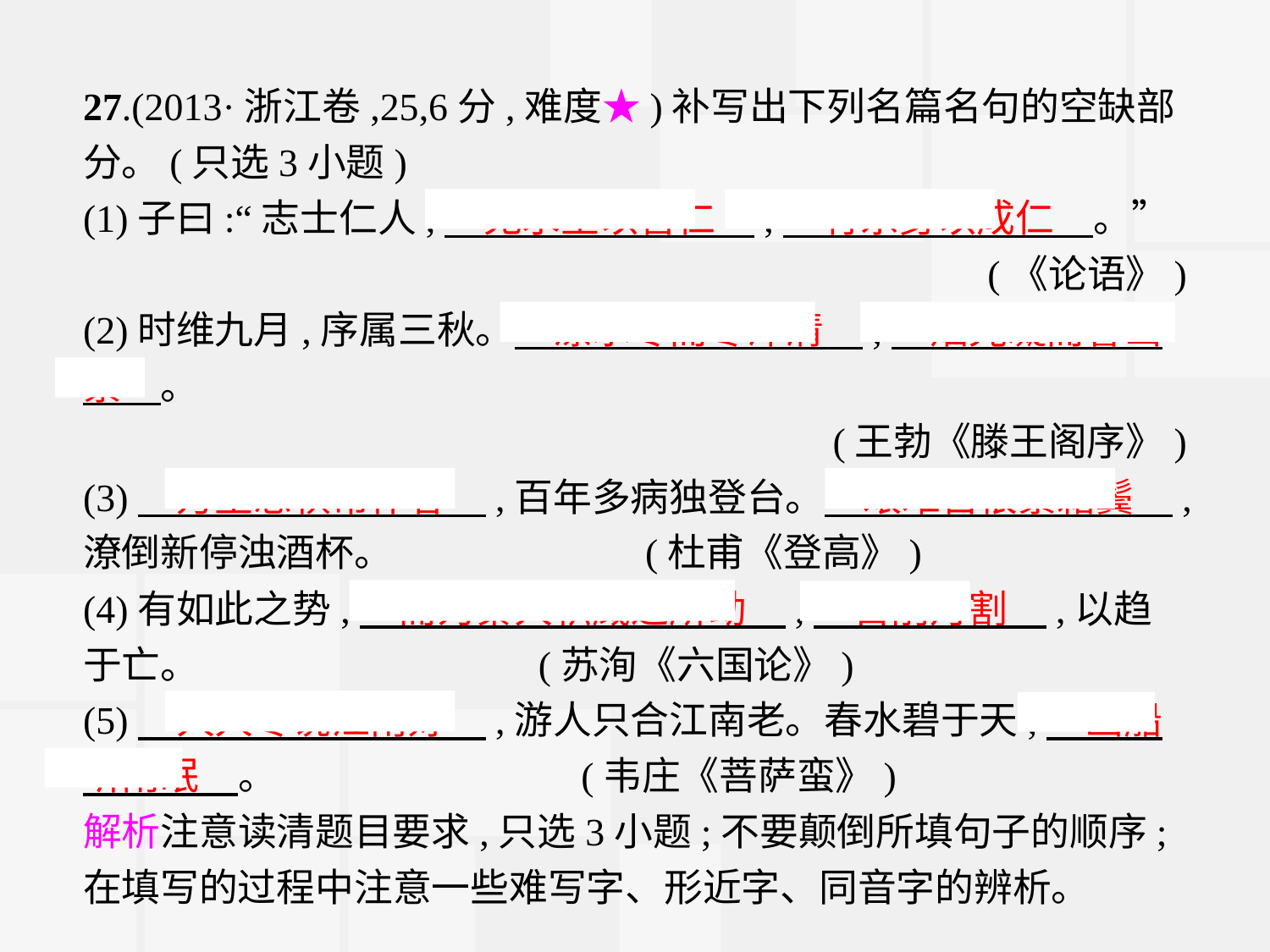

27.(2013·浙江卷,25,6分,难度★)补写出下列名篇名句的空缺部分。(只选3小题)
(1)子曰:“志士仁人,　无求生以害仁　,　有杀身以成仁　。”
(《论语》)
(2)时维九月,序属三秋。　潦水尽而寒潭清　,　烟光凝而暮山紫　。
(王勃《滕王阁序》)
(3)　万里悲秋常作客　,百年多病独登台。　艰难苦恨繁霜鬓　,潦倒新停浊酒杯。                            (杜甫《登高》)
(4)有如此之势,　而为秦人积威之所劫　,　日削月割　,以趋于亡。                                      (苏洵《六国论》)
(5)　人人尽说江南好　,游人只合江南老。春水碧于天,　画船听雨眠　。                                  (韦庄《菩萨蛮》)
解析注意读清题目要求,只选3小题;不要颠倒所填句子的顺序;在填写的过程中注意一些难写字、形近字、同音字的辨析。